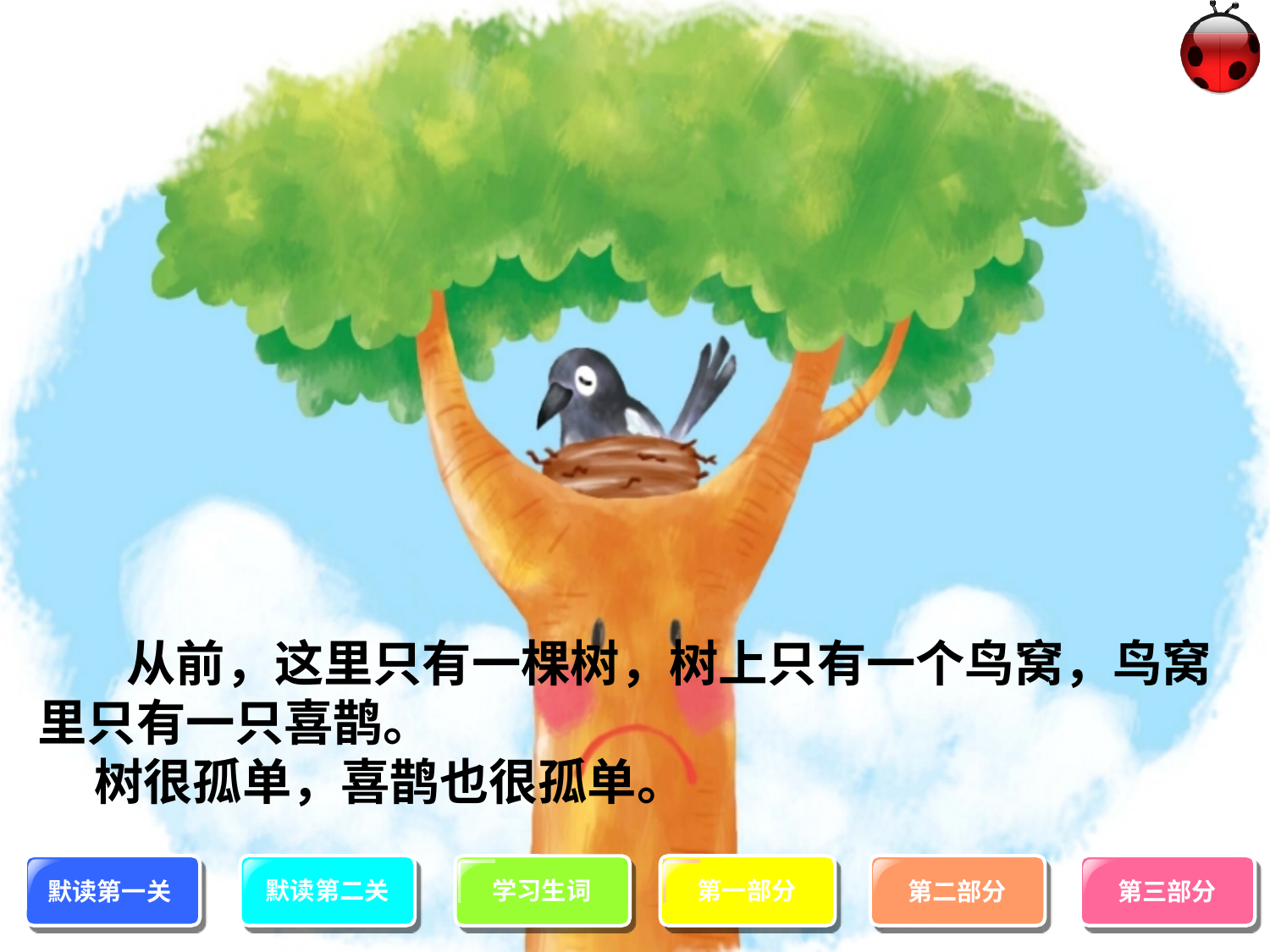

从前，这里只有一棵树，树上只有一个鸟窝，鸟窝里只有一只喜鹊。
    树很孤单，喜鹊也很孤单。